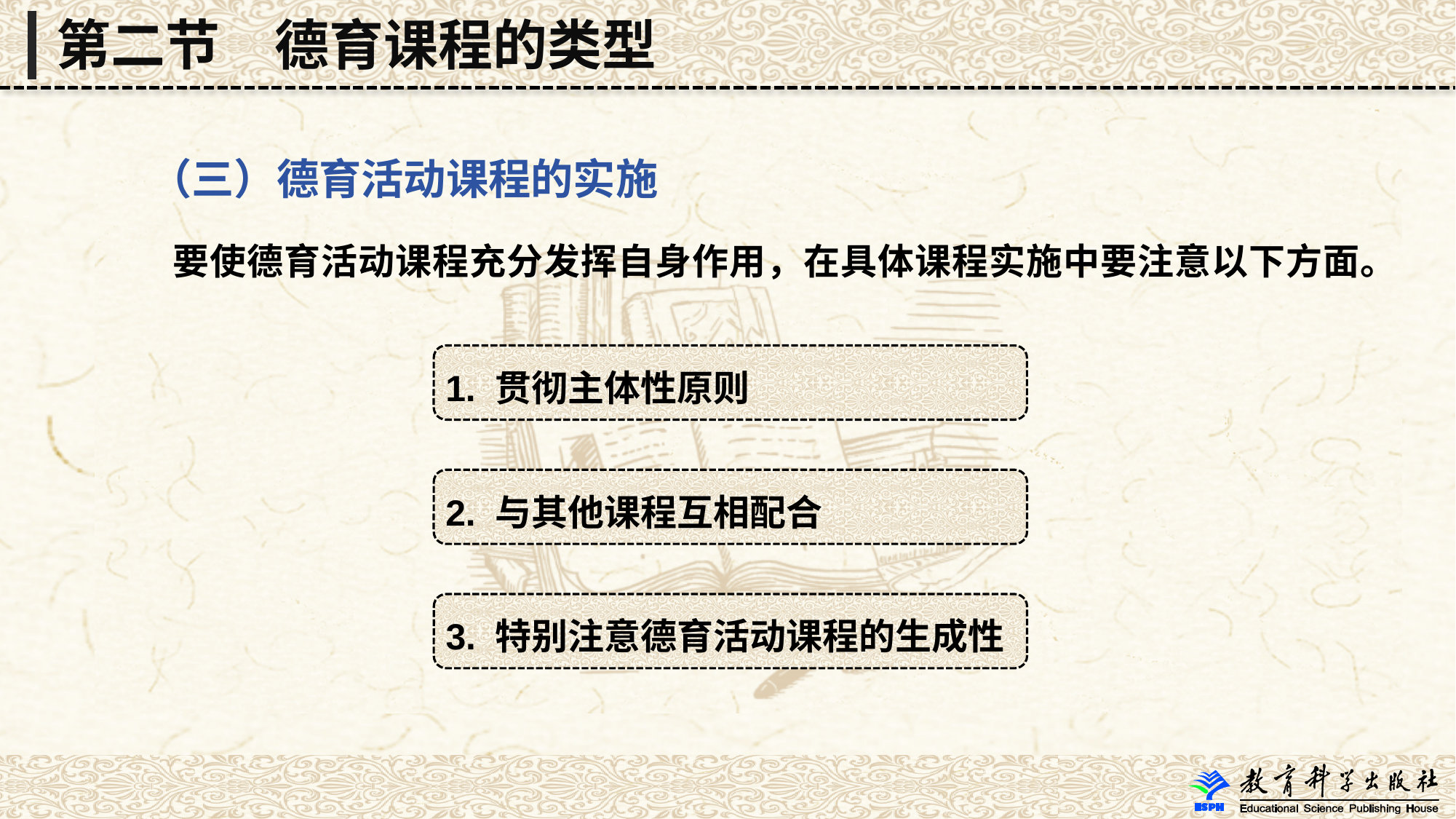

第二节　德育课程的类型
    （三）德育活动课程的实施

       要使德育活动课程充分发挥自身作用，在具体课程实施中要注意以下方面。
1. 贯彻主体性原则
2. 与其他课程互相配合
3. 特别注意德育活动课程的生成性